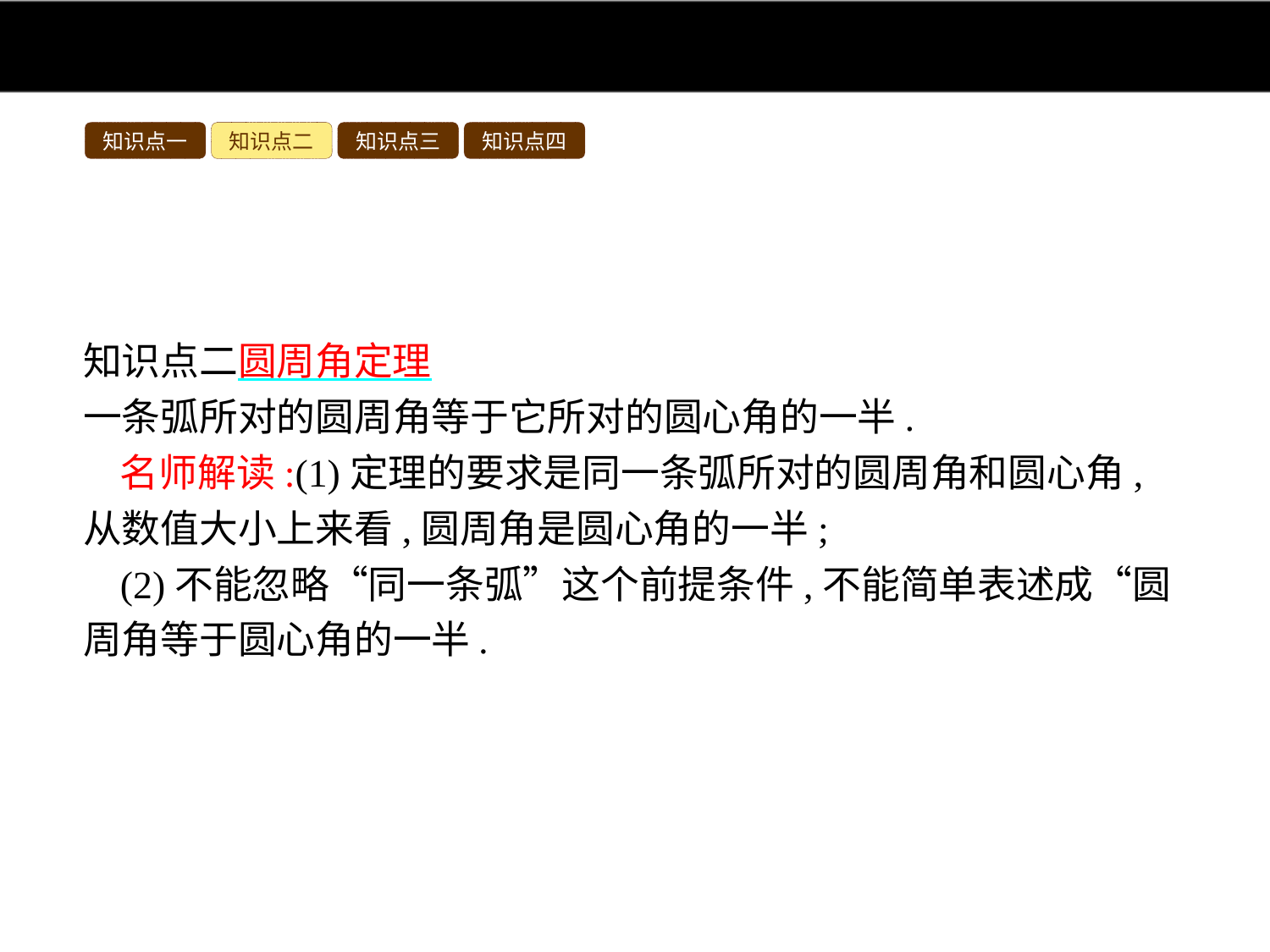

知识点一
知识点二
知识点三
知识点四
知识点二圆周角定理
一条弧所对的圆周角等于它所对的圆心角的一半.
名师解读:(1)定理的要求是同一条弧所对的圆周角和圆心角,从数值大小上来看,圆周角是圆心角的一半;
(2)不能忽略“同一条弧”这个前提条件,不能简单表述成“圆周角等于圆心角的一半.